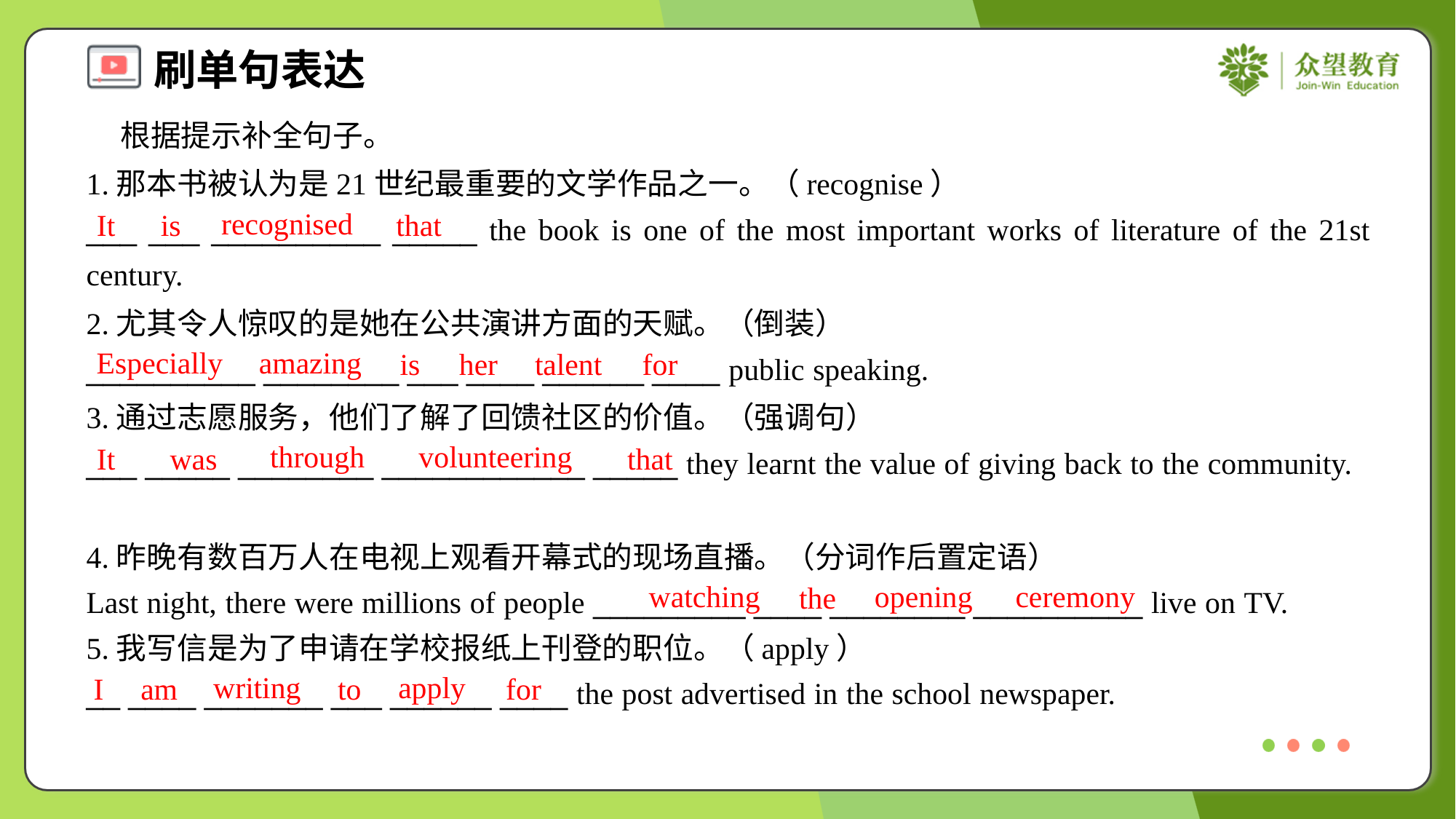

根据提示补全句子。
1.那本书被认为是21世纪最重要的文学作品之一。（recognise）
___ ___ __________ _____ the book is one of the most important works of literature of the 21st century.
recognised
It
is
that
2.尤其令人惊叹的是她在公共演讲方面的天赋。（倒装）
__________ ________ ___ ____ ______ ____ public speaking.
Especially
amazing
is
her
talent
for
3.通过志愿服务，他们了解了回馈社区的价值。（强调句）
___ _____ ________ ____________ _____ they learnt the value of giving back to the community.
through
volunteering
It
was
that
4.昨晚有数百万人在电视上观看开幕式的现场直播。（分词作后置定语）
Last night, there were millions of people _________ ____ ________ __________ live on TV.
5.我写信是为了申请在学校报纸上刊登的职位。（apply）
__ ____ _______ ___ ______ ____ the post advertised in the school newspaper.
watching
opening
ceremony
the
writing
apply
I
am
to
for